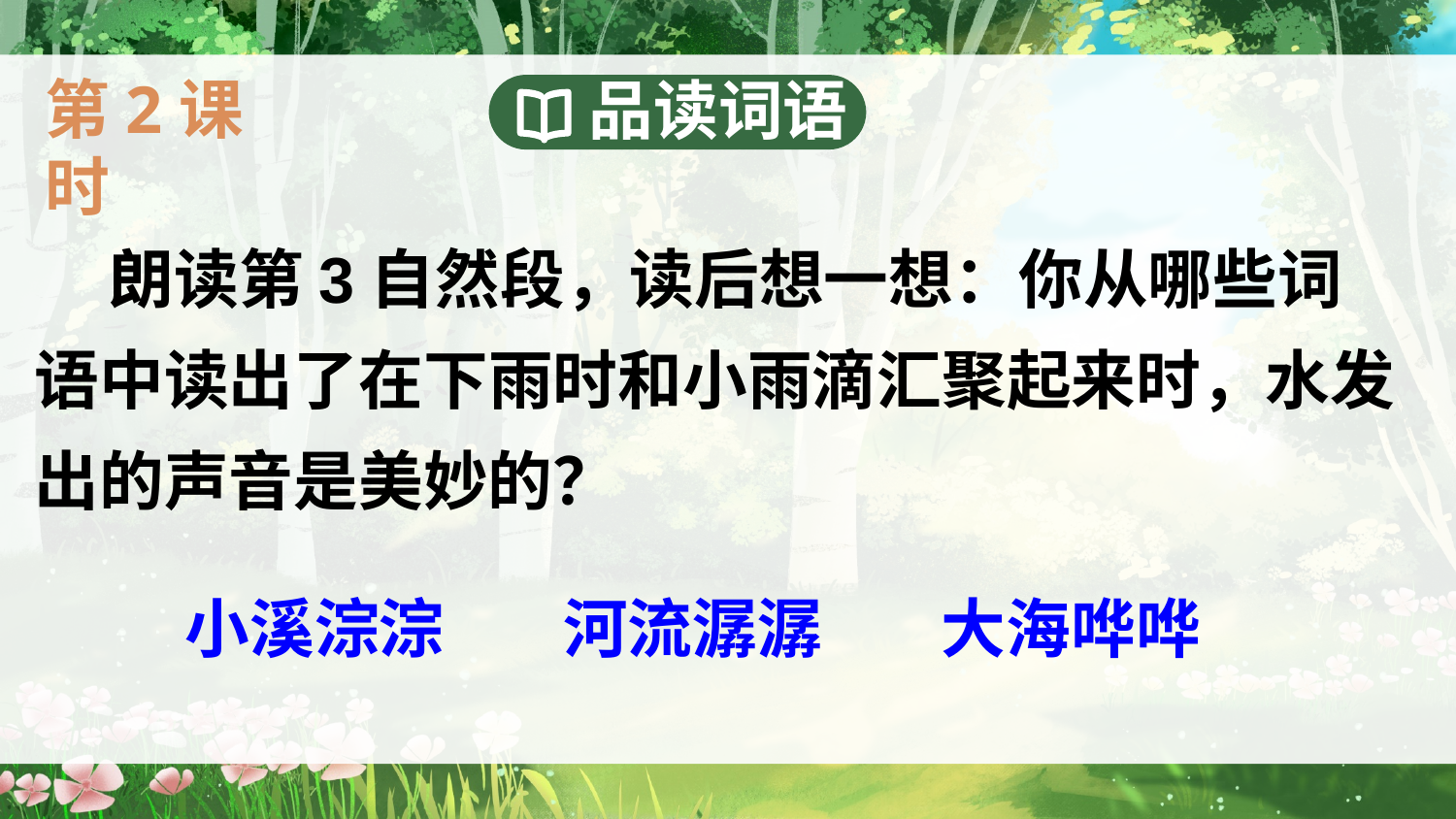

第2课时
品读词语

    朗读第3自然段，读后想一想：你从哪些词语中读出了在下雨时和小雨滴汇聚起来时，水发出的声音是美妙的？
小溪淙淙
河流潺潺
大海哗哗